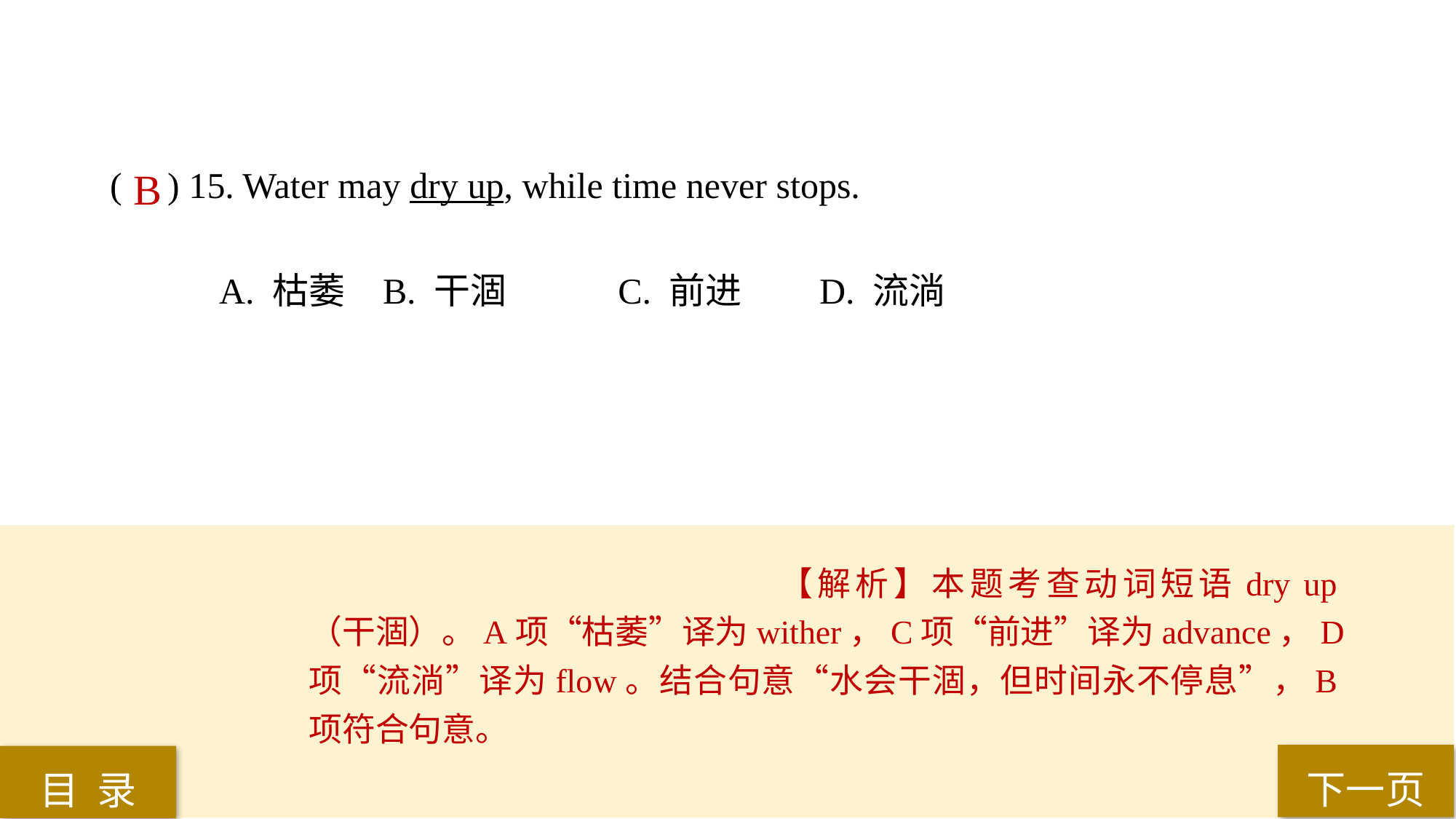

(     ) 15. Water may dry up, while time never stops.

A. 枯萎 	B. 干涸	 C. 前进 	D. 流淌
B
【解析】本题考查动词短语dry up（干涸）。A项“枯萎”译为wither，C项“前进”译为advance，D项“流淌”译为flow。结合句意“水会干涸，但时间永不停息”，B项符合句意。